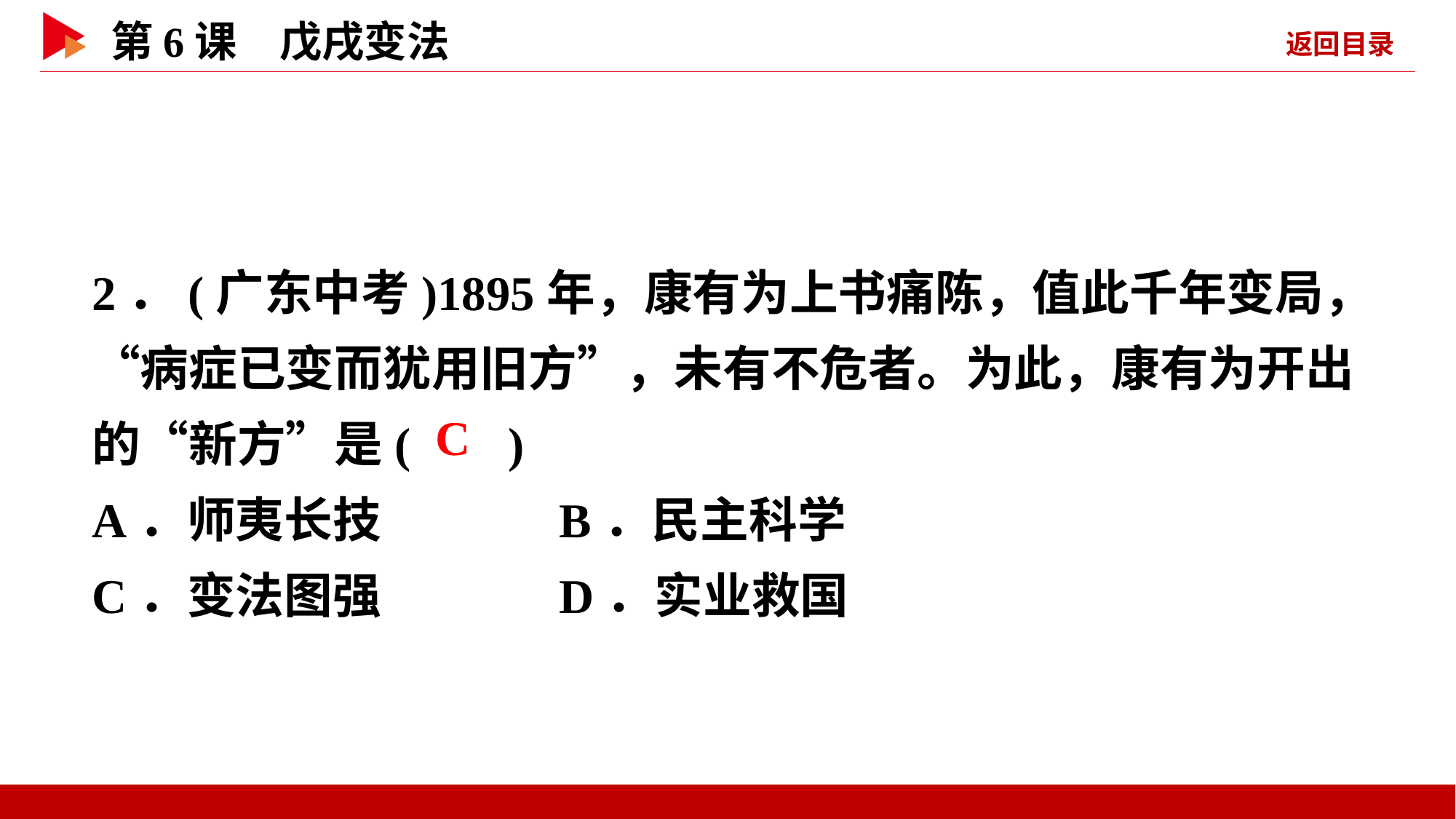

2．(广东中考)1895年，康有为上书痛陈，值此千年变局，“病症已变而犹用旧方”，未有不危者。为此，康有为开出的“新方”是(        )
A．师夷长技               B．民主科学
C．变法图强               D．实业救国
   C